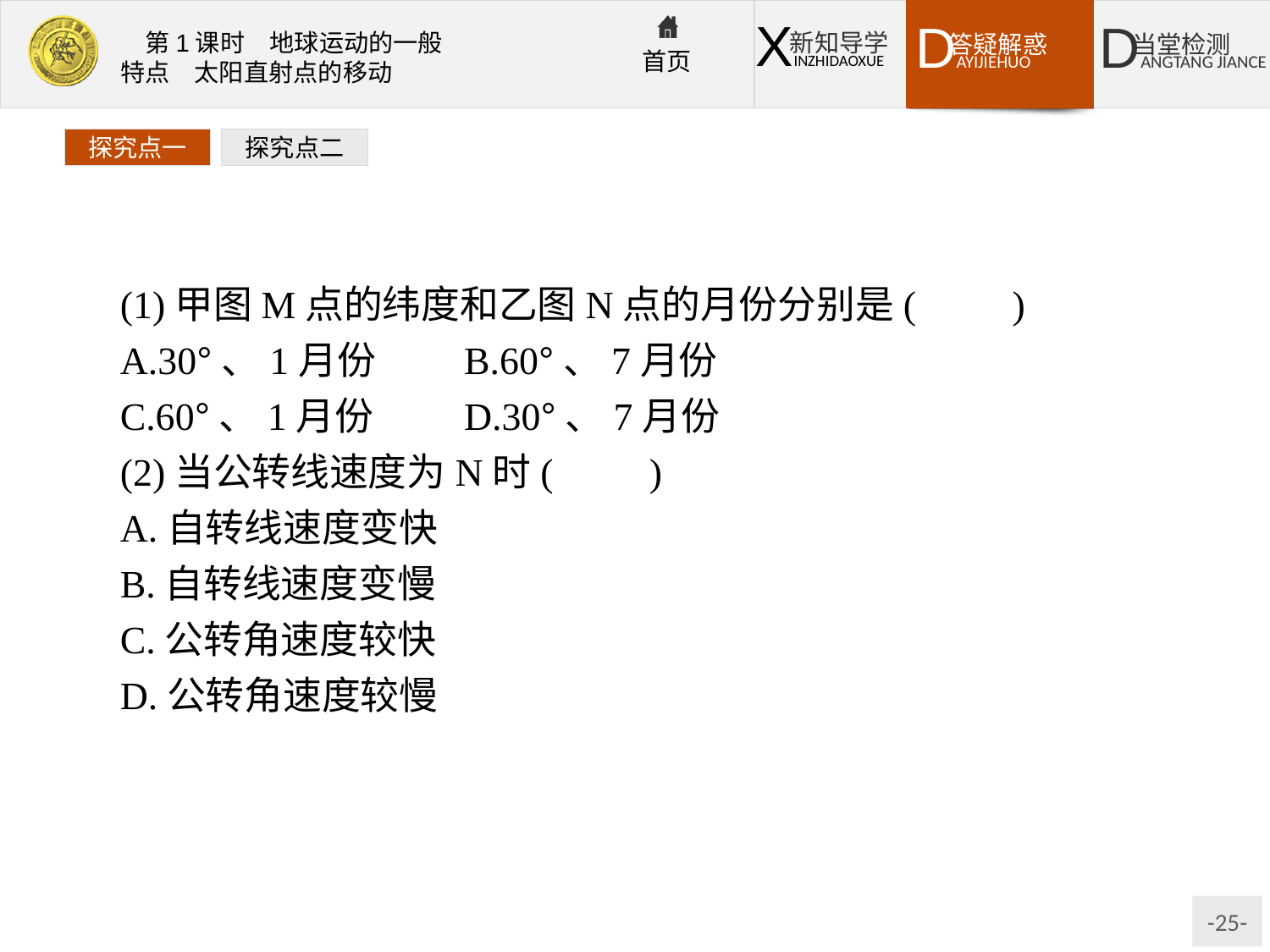

探究点一
探究点二
(1)甲图M点的纬度和乙图N点的月份分别是(　　)
A.30°、1月份	B.60°、7月份
C.60°、1月份	D.30°、7月份
(2)当公转线速度为N时(　　)
A.自转线速度变快
B.自转线速度变慢
C.公转角速度较快
D.公转角速度较慢